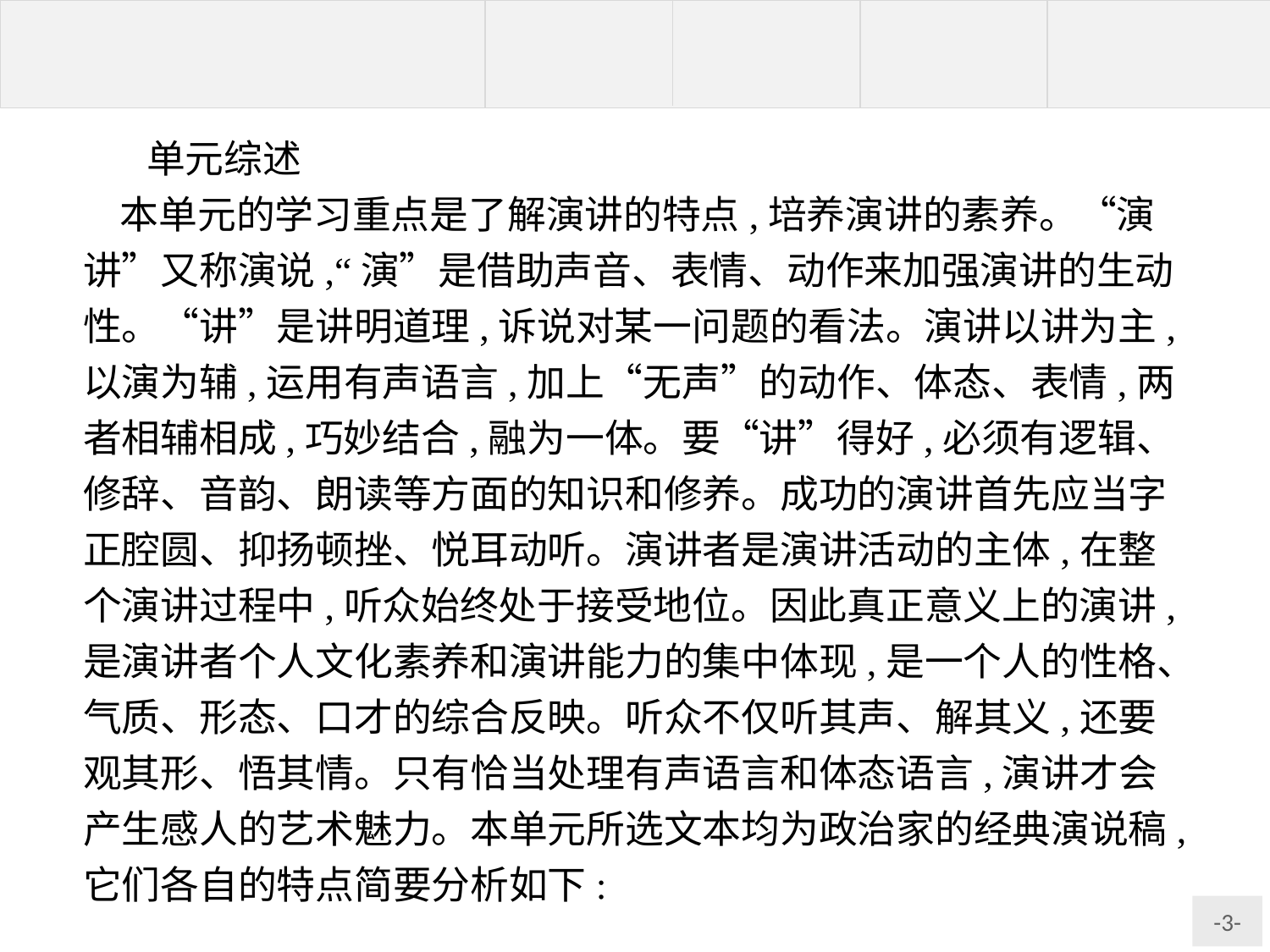

单元综述
本单元的学习重点是了解演讲的特点,培养演讲的素养。“演讲”又称演说,“演”是借助声音、表情、动作来加强演讲的生动性。“讲”是讲明道理,诉说对某一问题的看法。演讲以讲为主,以演为辅,运用有声语言,加上“无声”的动作、体态、表情,两者相辅相成,巧妙结合,融为一体。要“讲”得好,必须有逻辑、修辞、音韵、朗读等方面的知识和修养。成功的演讲首先应当字正腔圆、抑扬顿挫、悦耳动听。演讲者是演讲活动的主体,在整个演讲过程中,听众始终处于接受地位。因此真正意义上的演讲,是演讲者个人文化素养和演讲能力的集中体现,是一个人的性格、气质、形态、口才的综合反映。听众不仅听其声、解其义,还要观其形、悟其情。只有恰当处理有声语言和体态语言,演讲才会产生感人的艺术魅力。本单元所选文本均为政治家的经典演说稿,它们各自的特点简要分析如下: